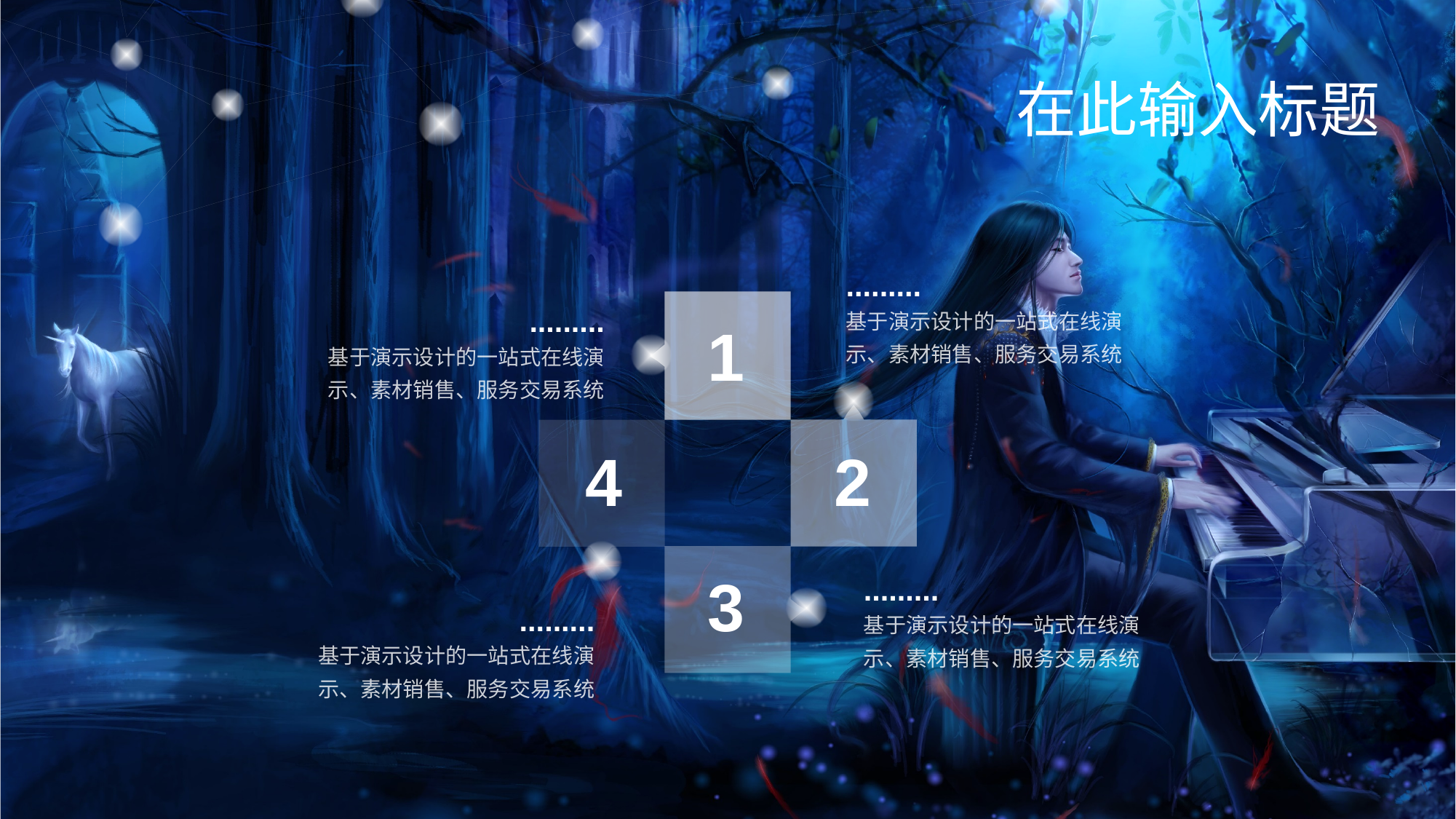

在此输入标题

.........
基于演示设计的一站式在线演示、素材销售、服务交易系统
.........
基于演示设计的一站式在线演示、素材销售、服务交易系统

1

2

4

3
.........
基于演示设计的一站式在线演示、素材销售、服务交易系统
.........
基于演示设计的一站式在线演示、素材销售、服务交易系统